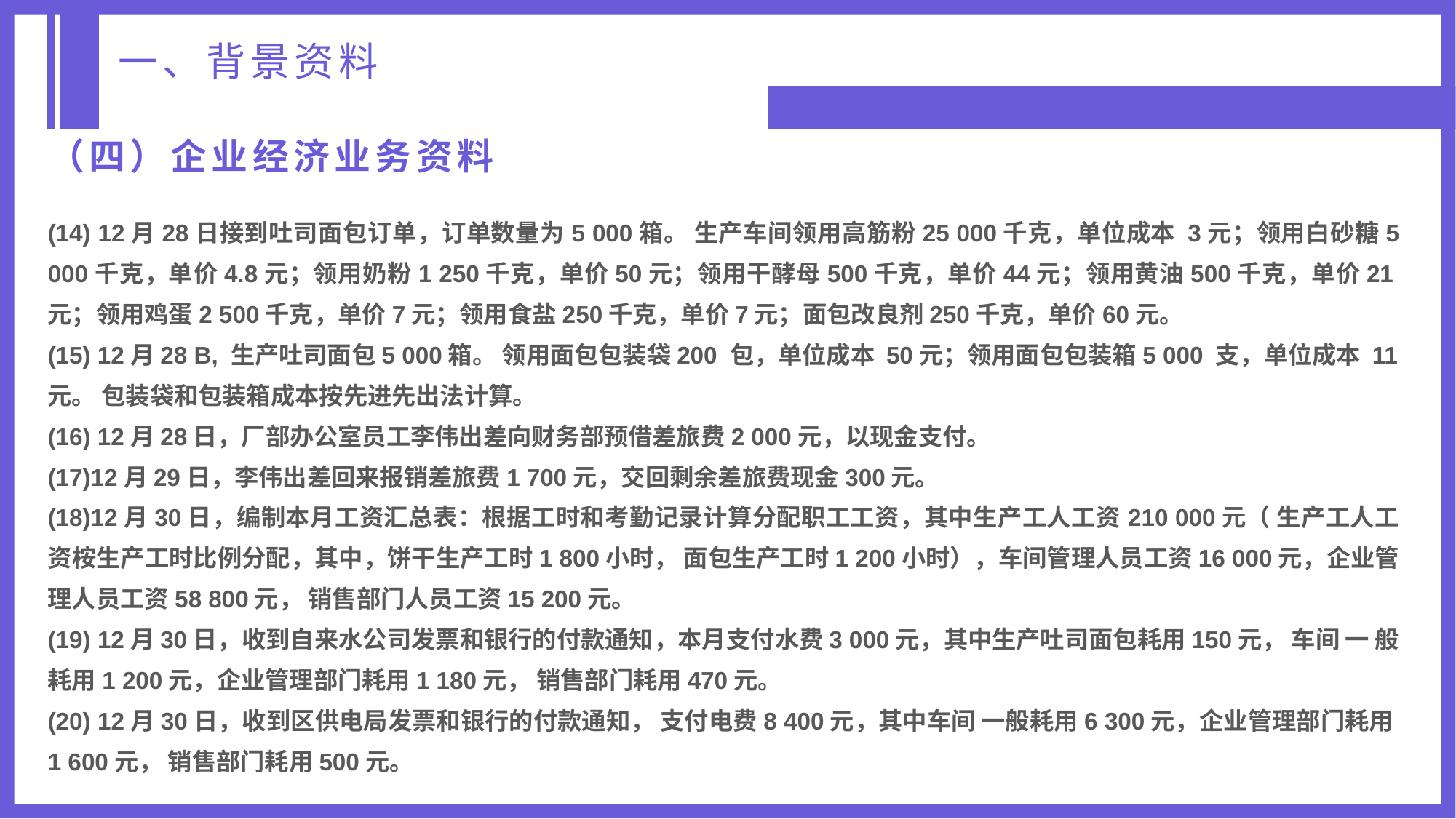

一、背景资料
（四）企业经济业务资料
(14) 12月28日接到吐司面包订单，订单数量为5 000箱。 生产车间领用高筋粉25 000千克，单位成本 3元；领用白砂糖5 000千克，单价4.8元；领用奶粉1 250千克，单价50元；领用干酵母500千克，单价44元；领用黄油500千克，单价21元；领用鸡蛋2 500千克，单价7元；领用食盐250千克，单价7元；面包改良剂250千克，单价60元。
(15) 12月28 B, 生产吐司面包5 000箱。 领用面包包装袋200 包，单位成本 50元；领用面包包装箱5 000 支，单位成本 11元。 包装袋和包装箱成本按先进先出法计算。
(16) 12月28日，厂部办公室员工李伟出差向财务部预借差旅费2 000元，以现金支付。
(17)12月29日，李伟出差回来报销差旅费1 700元，交回剩余差旅费现金300元。
(18)12月30日，编制本月工资汇总表：根据工时和考勤记录计算分配职工工资，其中生产工人工资210 000元（ 生产工人工资桉生产工时比例分配，其中，饼干生产工时1 800小时， 面包生产工时1 200小时），车间管理人员工资16 000元，企业管理人员工资58 800元， 销售部门人员工资15 200元。
(19) 12月30日，收到自来水公司发票和银行的付款通知，本月支付水费3 000元，其中生产吐司面包耗用150元， 车间 一 般耗用1 200元，企业管理部门耗用1 180元， 销售部门耗用470元。
(20) 12月30日，收到区供电局发票和银行的付款通知， 支付电费8 400元，其中车间 一般耗用6 300元，企业管理部门耗用1 600元， 销售部门耗用500元。